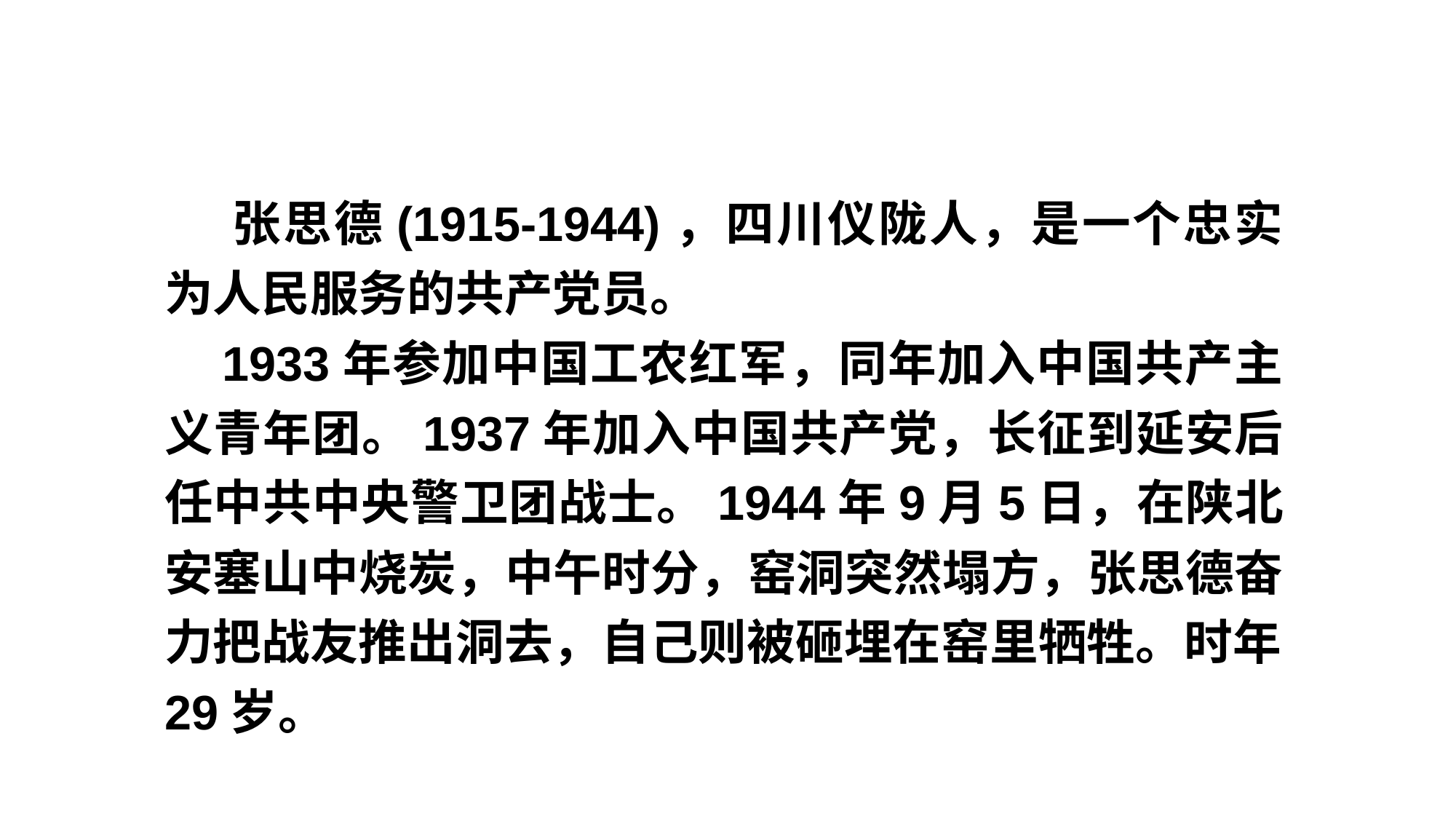

张思德(1915-1944)，四川仪陇人，是一个忠实为人民服务的共产党员。
    1933年参加中国工农红军，同年加入中国共产主义青年团。1937年加入中国共产党，长征到延安后任中共中央警卫团战士。1944年9月5日，在陕北安塞山中烧炭，中午时分，窑洞突然塌方，张思德奋力把战友推出洞去，自己则被砸埋在窑里牺牲。时年29岁。